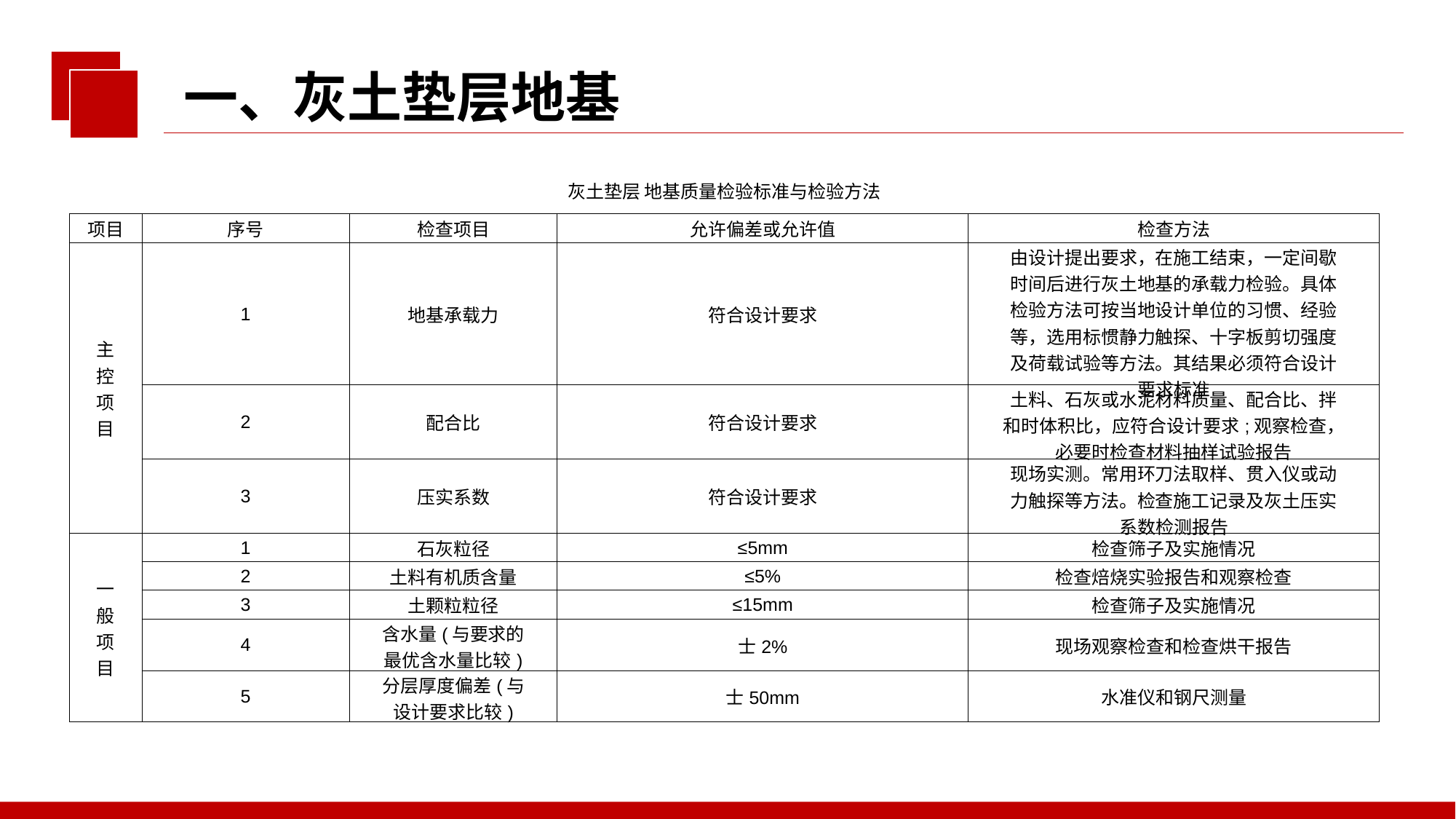

一、灰土垫层地基
| 灰土垫层 地基质量检验标准与检验方法 |  |  |  |  |
| --- | --- | --- | --- | --- |
| 项目 | 序号 | 检查项目 | 允许偏差或允许值 | 检查方法 |
| 主 控 项 目 | 1 | 地基承载力 | 符合设计要求 | 由设计提出要求，在施工结束，一定间歇 时间后进行灰土地基的承载力检验。具体 检验方法可按当地设计单位的习惯、经验 等，选用标惯静力触探、十字板剪切强度 及荷载试验等方法。其结果必须符合设计 要求标准 |
|  | 2 | 配合比 | 符合设计要求 | 土料、石灰或水泥材料质量、配合比、拌 和时体积比，应符合设计要求;观察检查， 必要时检查材料抽样试验报告 |
|  | 3 | 压实系数 | 符合设计要求 | 现场实测。常用环刀法取样、贯入仪或动 力触探等方法。检查施工记录及灰土压实 系数检测报告 |
| 一 般 项 目 | 1 | 石灰粒径 | ≤5mm | 检查筛子及实施情况 |
|  | 2 | 土料有机质含量 | ≤5% | 检查焙烧实验报告和观察检查 |
|  | 3 | 土颗粒粒径 | ≤15mm | 检查筛子及实施情况 |
|  | 4 | 含水量(与要求的 最优含水量比较) | 士2% | 现场观察检查和检查烘干报告 |
|  | 5 | 分层厚度偏差(与 设计要求比较) | 士50mm | 水准仪和钢尺测量 |